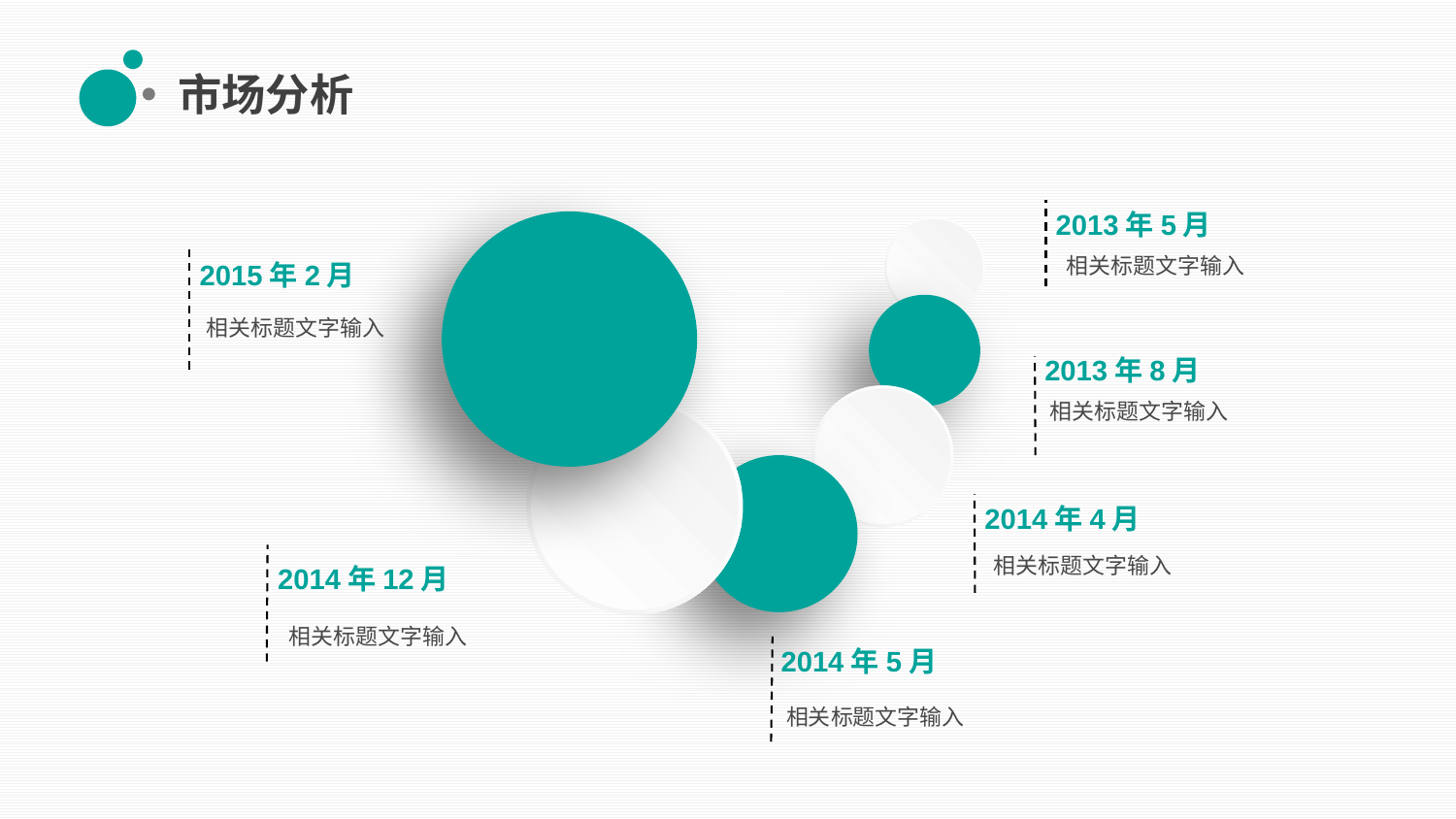

市场分析
2013年5月

相关标题文字输入
2015年2月

相关标题文字输入
2013年8月

相关标题文字输入

2014年4月
相关标题文字输入
2014年12月
相关标题文字输入
2014年5月
相关标题文字输入